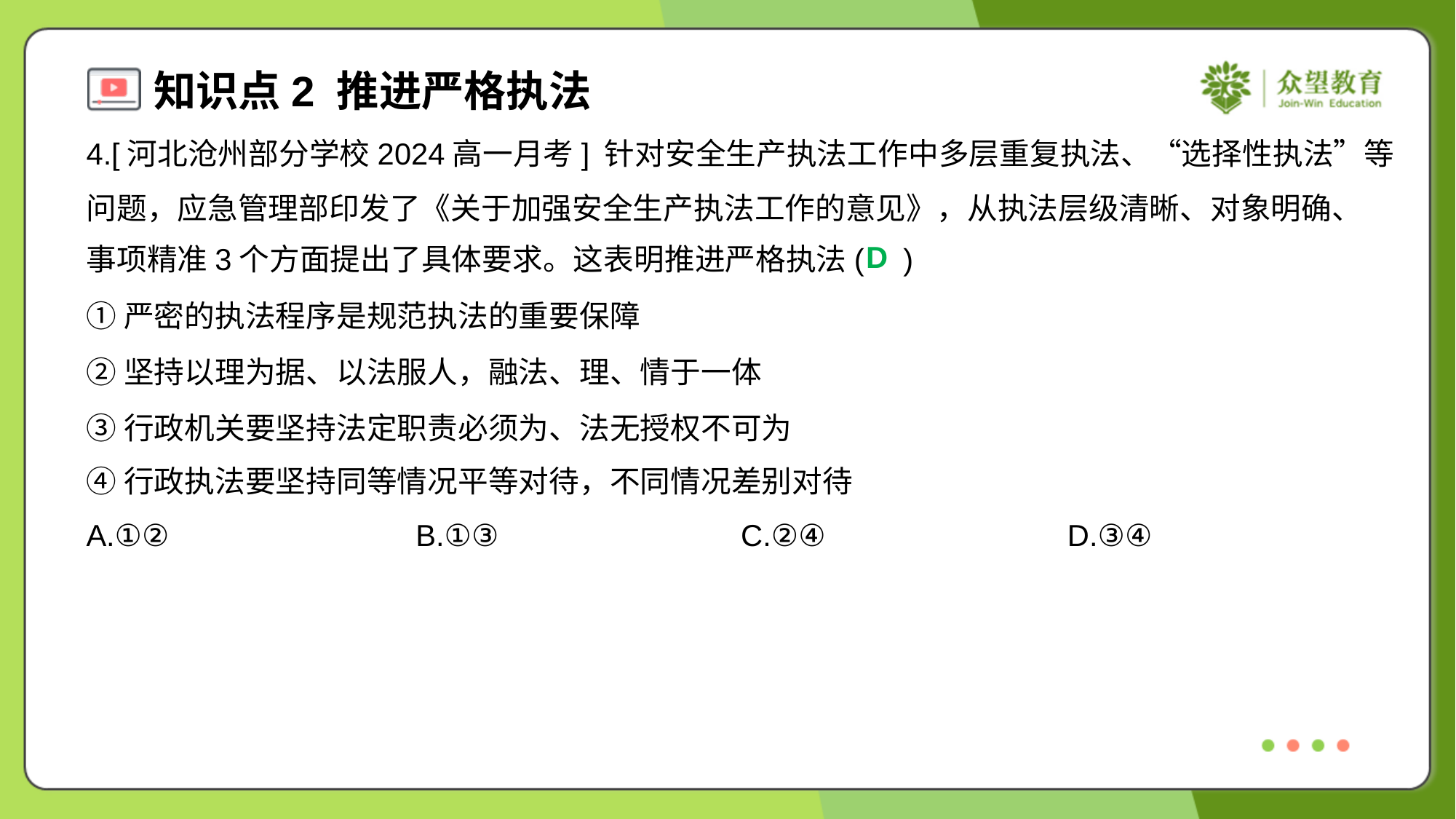

4.[河北沧州部分学校2024高一月考] 针对安全生产执法工作中多层重复执法、“选择性执法”等
问题，应急管理部印发了《关于加强安全生产执法工作的意见》，从执法层级清晰、对象明确、
事项精准3个方面提出了具体要求。这表明推进严格执法(     )
D
①严密的执法程序是规范执法的重要保障
②坚持以理为据、以法服人，融法、理、情于一体
③行政机关要坚持法定职责必须为、法无授权不可为
④行政执法要坚持同等情况平等对待，不同情况差别对待
A.①②	B.①③	C.②④	D.③④